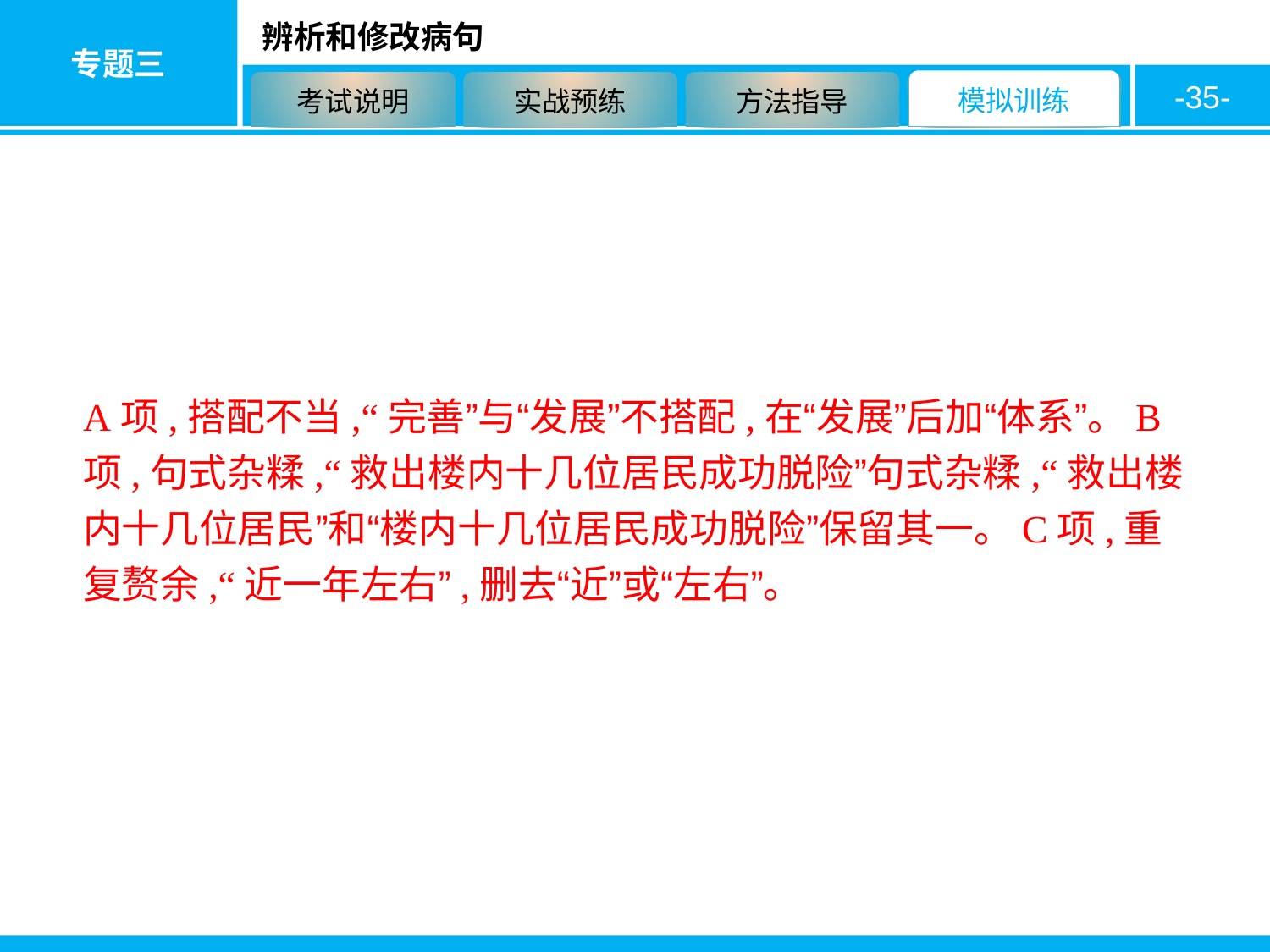

-35-
A项,搭配不当,“完善”与“发展”不搭配,在“发展”后加“体系”。B项,句式杂糅,“救出楼内十几位居民成功脱险”句式杂糅,“救出楼内十几位居民”和“楼内十几位居民成功脱险”保留其一。C项,重复赘余,“近一年左右”,删去“近”或“左右”。